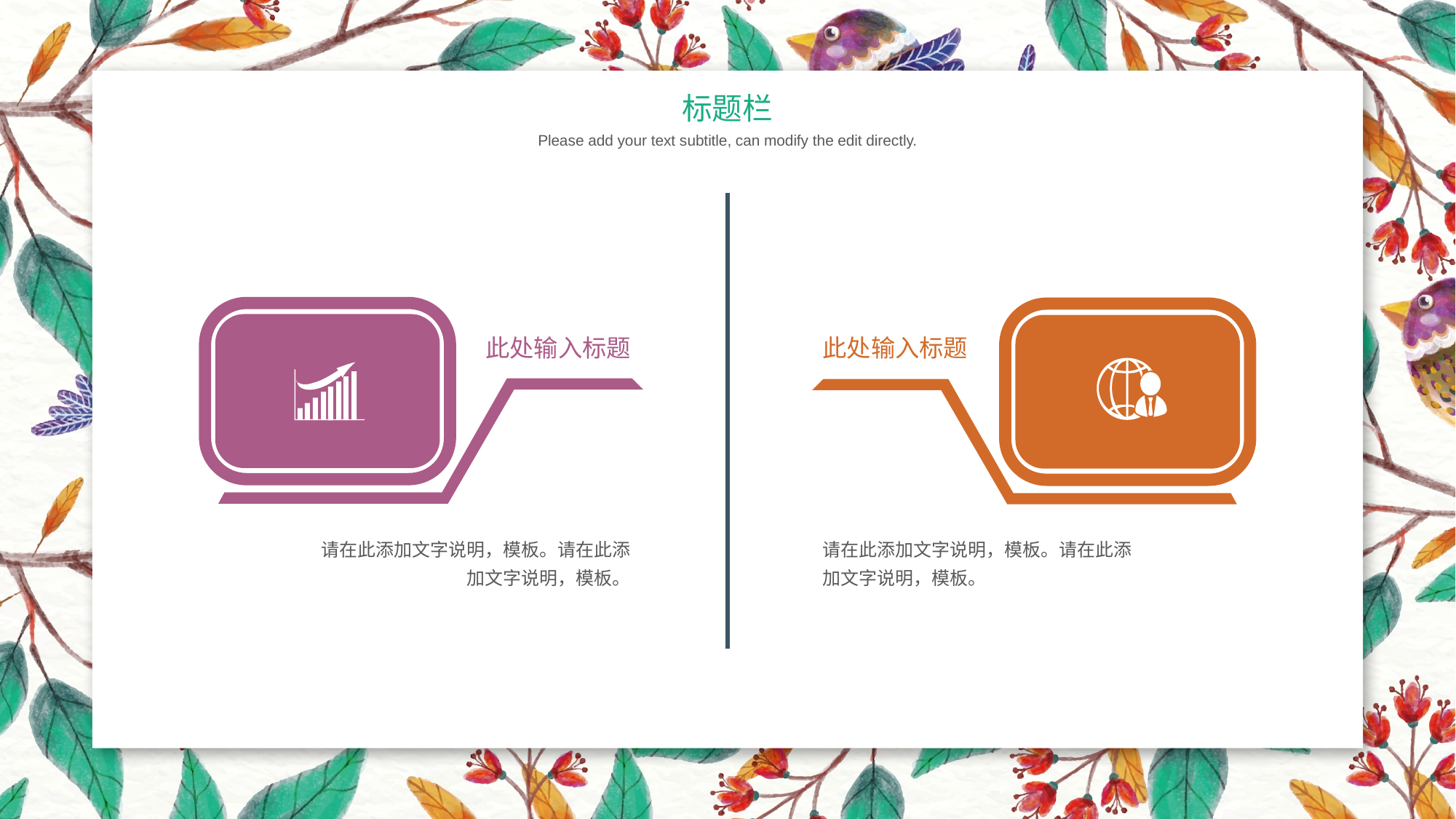

标题栏
Please add your text subtitle, can modify the edit directly.

此处输入标题
此处输入标题

请在此添加文字说明，模板。请在此添加文字说明，模板。
请在此添加文字说明，模板。请在此添加文字说明，模板。